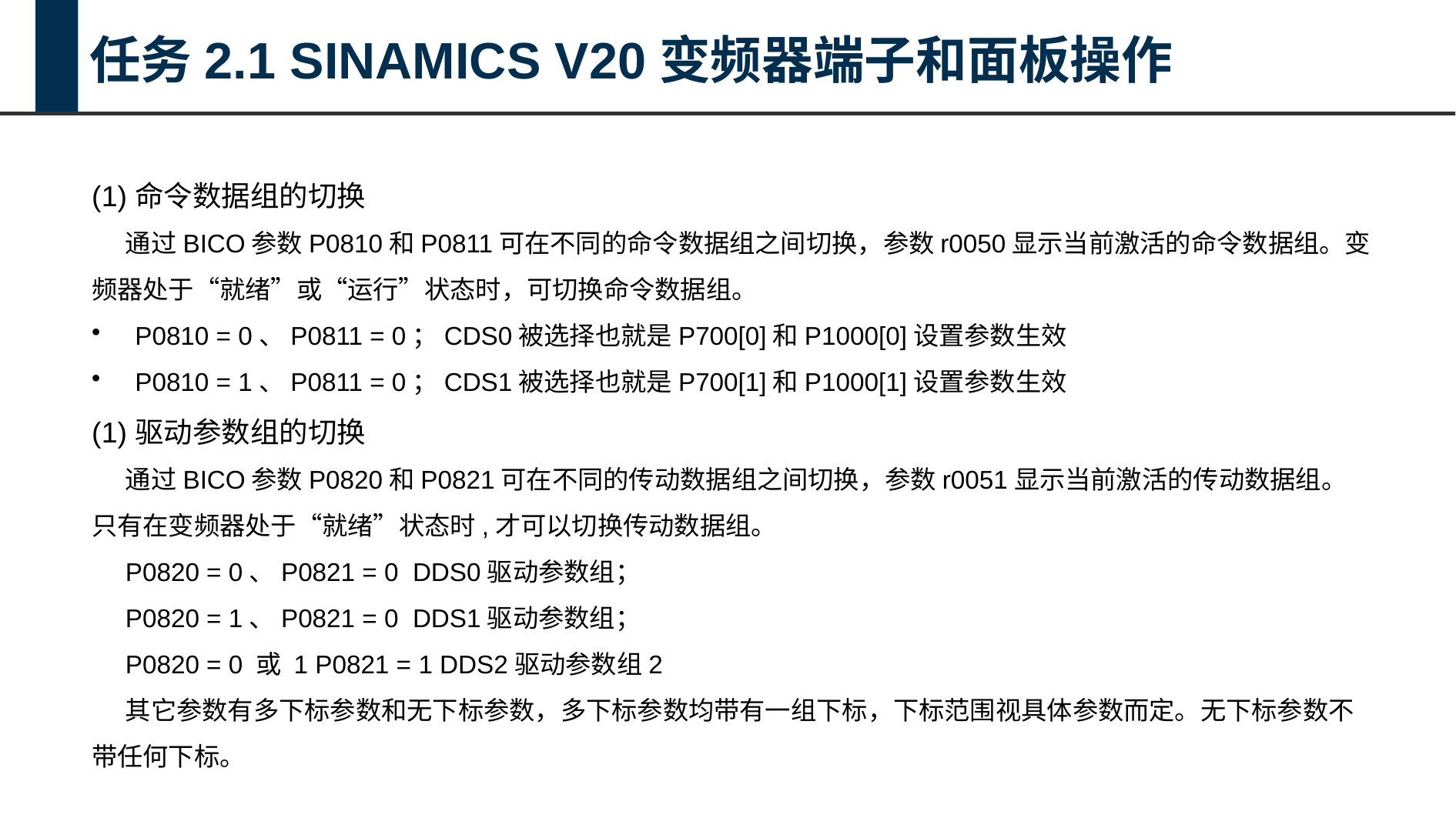

任务2.1 SINAMICS V20变频器端子和面板操作
命令数据组的切换
通过BICO参数P0810和P0811可在不同的命令数据组之间切换，参数r0050显示当前激活的命令数据组。变频器处于“就绪”或“运行”状态时，可切换命令数据组。
P0810 = 0、P0811 = 0；CDS0被选择也就是P700[0]和P1000[0]设置参数生效
P0810 = 1、P0811 = 0；CDS1被选择也就是P700[1]和P1000[1]设置参数生效
驱动参数组的切换
通过BICO参数P0820和P0821可在不同的传动数据组之间切换，参数r0051显示当前激活的传动数据组。只有在变频器处于“就绪”状态时,才可以切换传动数据组。
P0820 = 0、P0821 = 0  DDS0驱动参数组；
P0820 = 1、P0821 = 0  DDS1驱动参数组；
P0820 = 0 或 1 P0821 = 1 DDS2驱动参数组2
其它参数有多下标参数和无下标参数，多下标参数均带有一组下标，下标范围视具体参数而定。无下标参数不带任何下标。